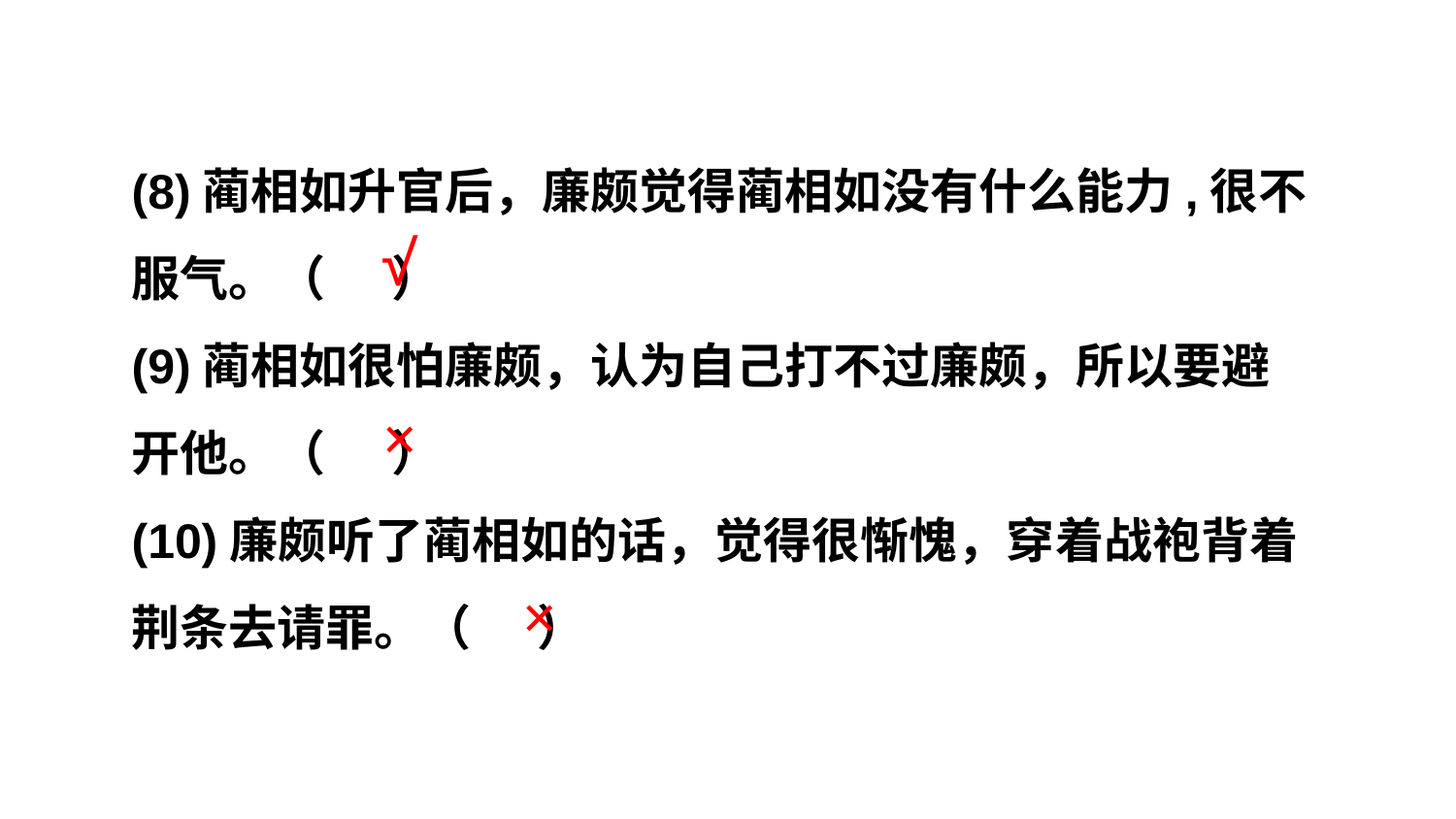

(8)蔺相如升官后，廉颇觉得蔺相如没有什么能力,很不
服气。（      ）
(9)蔺相如很怕廉颇，认为自己打不过廉颇，所以要避
开他。（      ）
(10)廉颇听了蔺相如的话，觉得很惭愧，穿着战袍背着荆条去请罪。（      ）
√
×
×